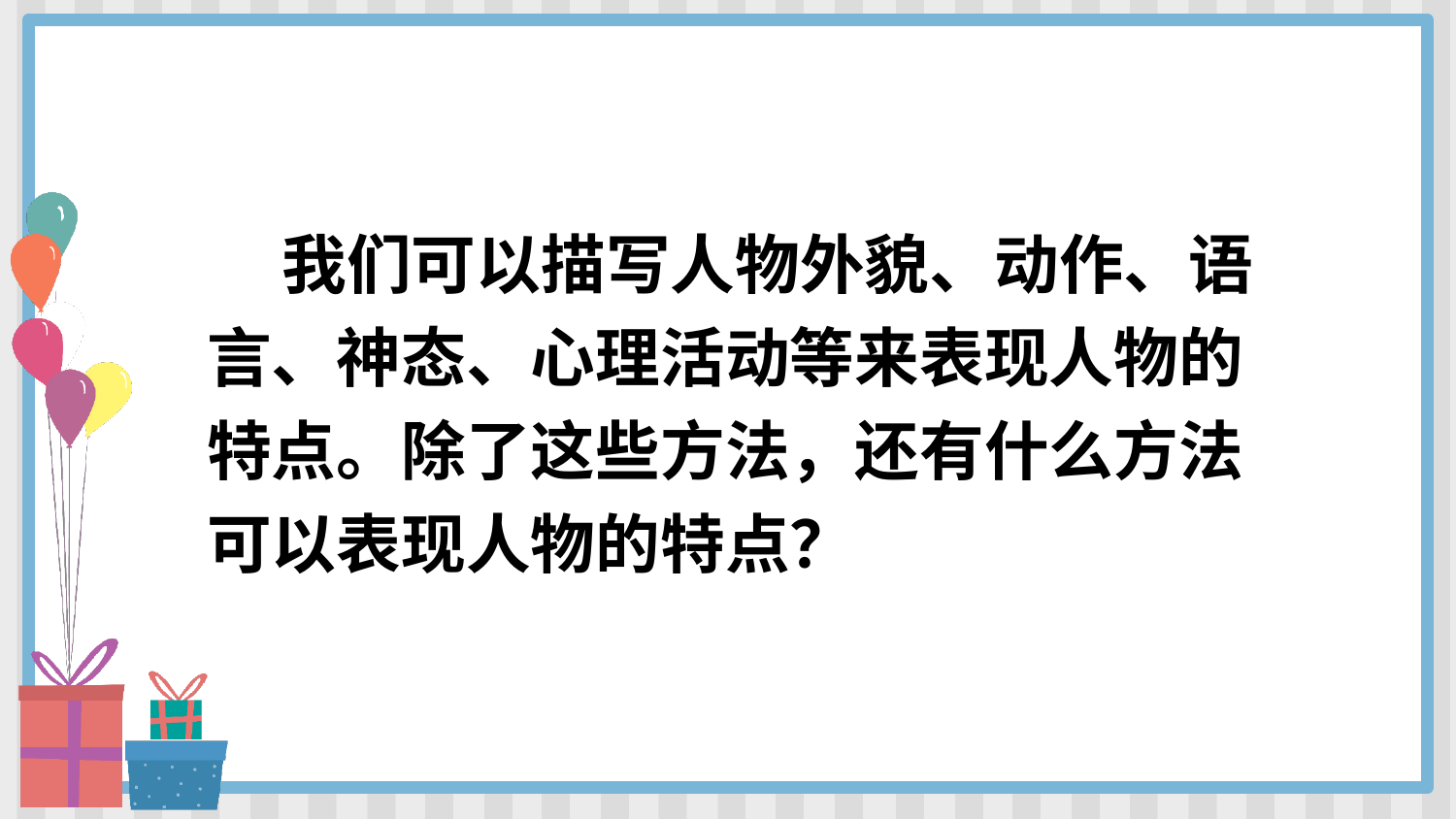

我们可以描写人物外貌、动作、语言、神态、心理活动等来表现人物的特点。除了这些方法，还有什么方法可以表现人物的特点？